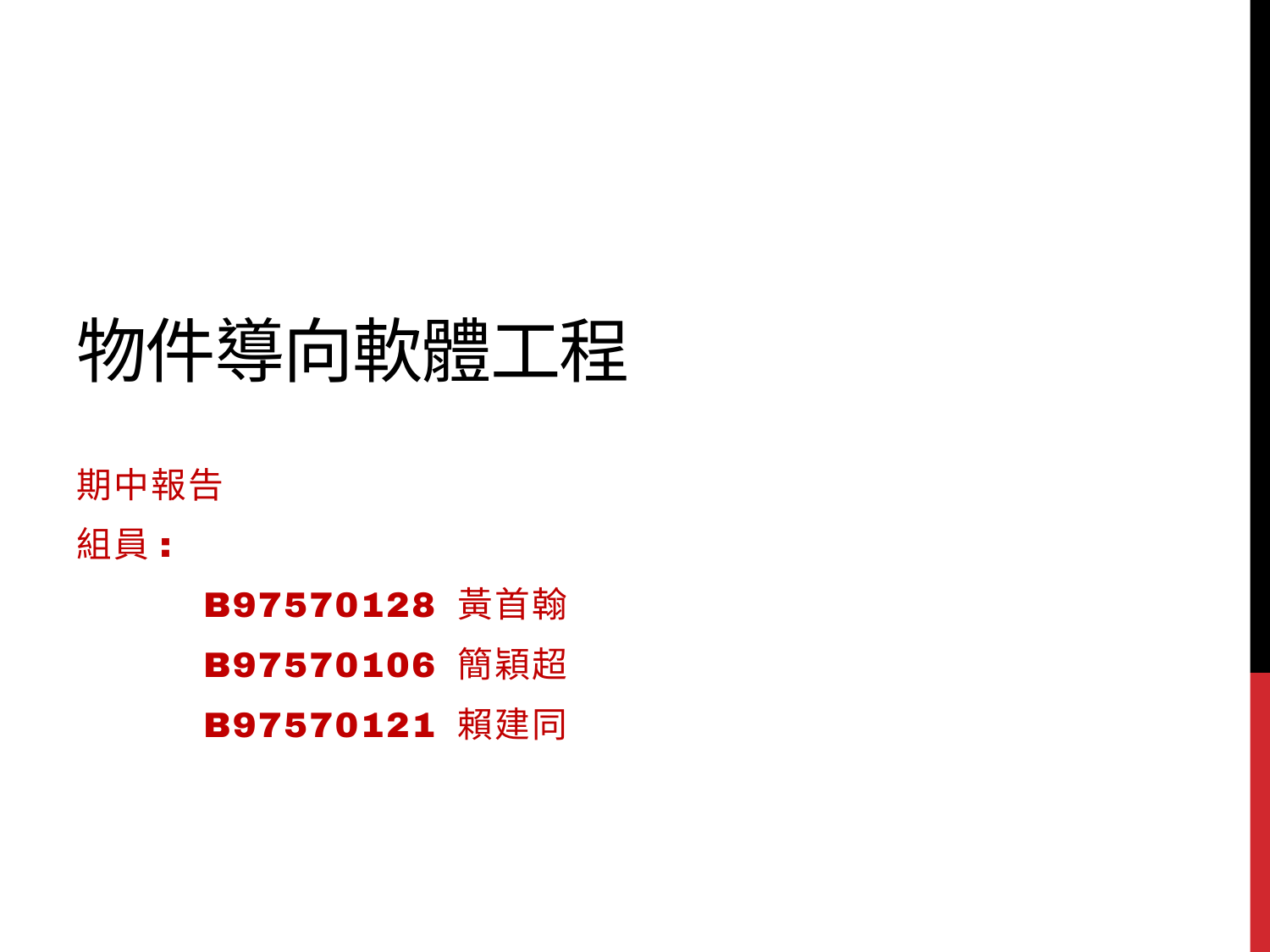

# 物件導向軟體工程
期中報告
組員:
	b97570128	黃首翰
	B97570106	簡穎超
	B97570121	賴建同